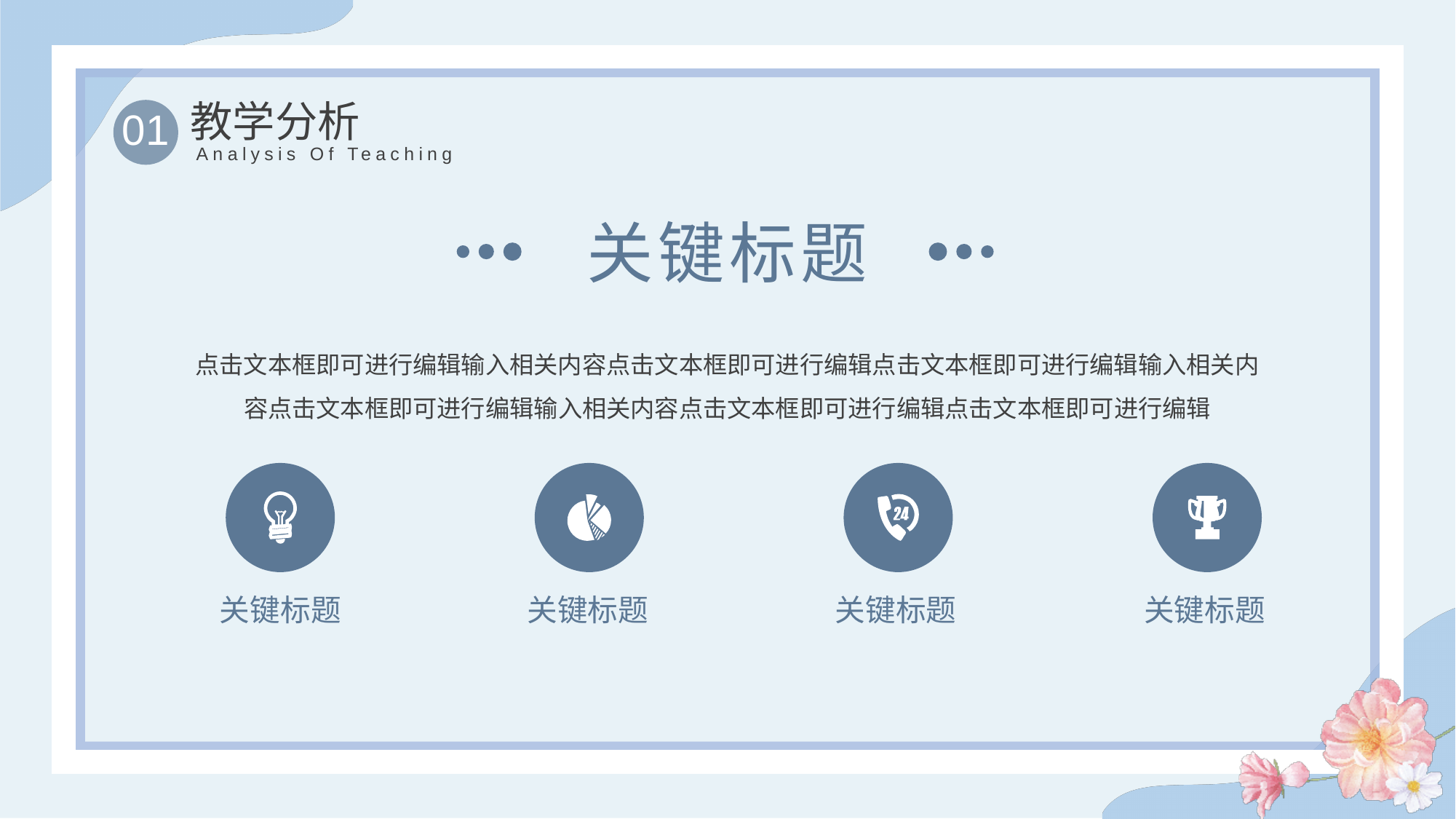

教学分析

01
Analysis Of Teaching
关键标题

点击文本框即可进行编辑输入相关内容点击文本框即可进行编辑点击文本框即可进行编辑输入相关内容点击文本框即可进行编辑输入相关内容点击文本框即可进行编辑点击文本框即可进行编辑

关键标题
关键标题
关键标题
关键标题